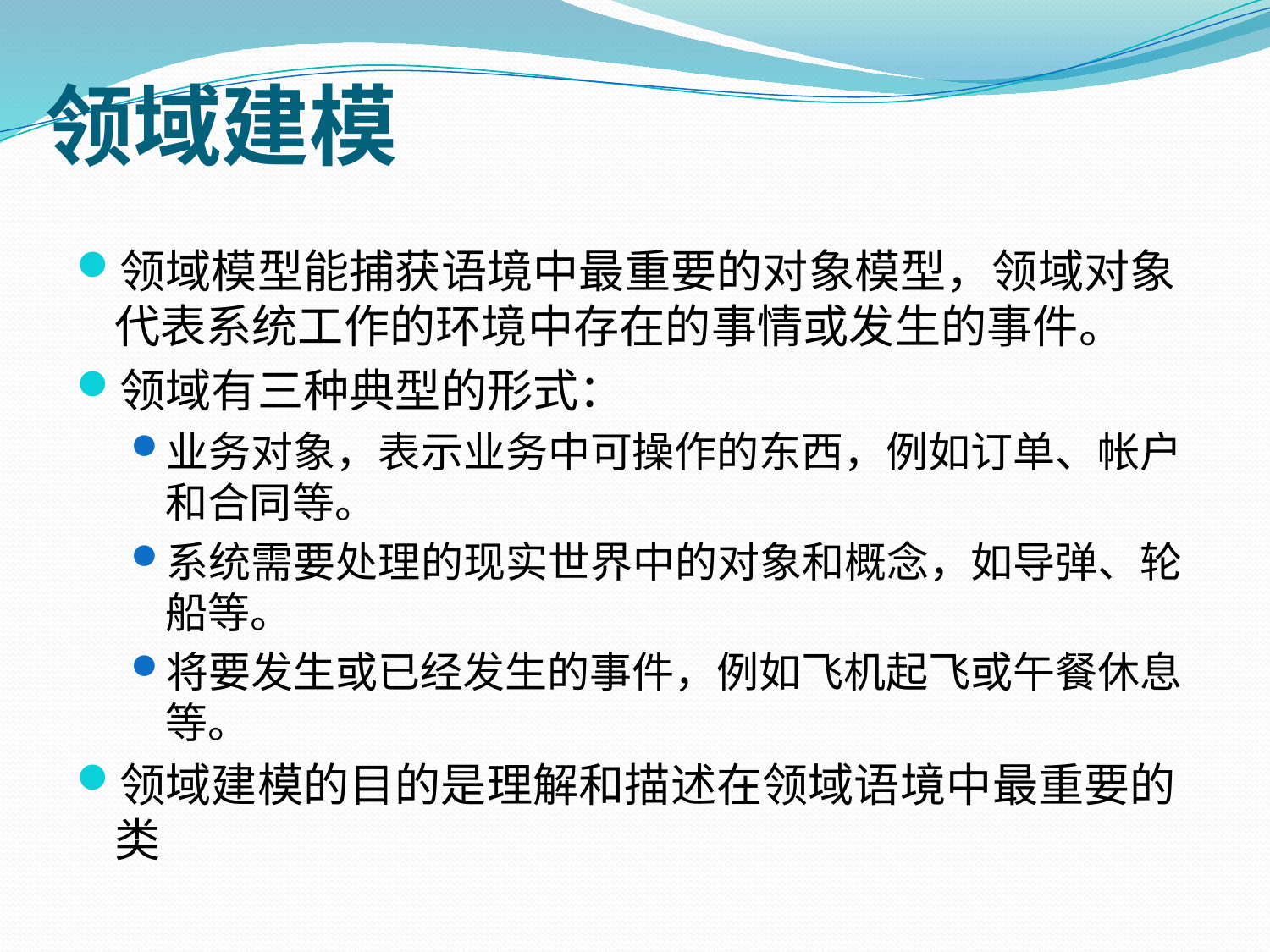

# 领域建模
领域模型能捕获语境中最重要的对象模型，领域对象代表系统工作的环境中存在的事情或发生的事件。
领域有三种典型的形式：
业务对象，表示业务中可操作的东西，例如订单、帐户和合同等。
系统需要处理的现实世界中的对象和概念，如导弹、轮船等。
将要发生或已经发生的事件，例如飞机起飞或午餐休息等。
领域建模的目的是理解和描述在领域语境中最重要的类